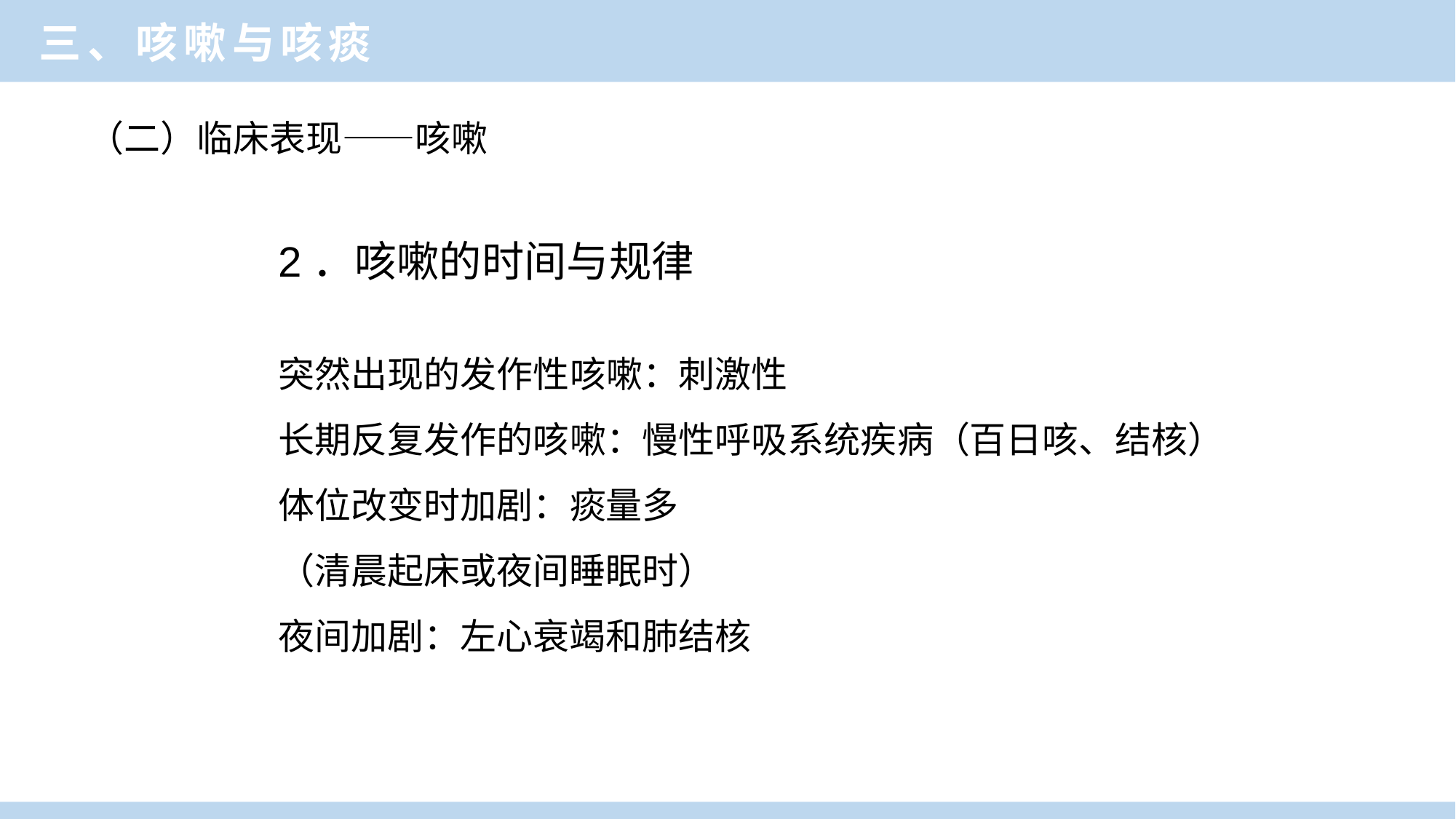

三、咳嗽与咳痰
（二）临床表现——咳嗽
2．咳嗽的时间与规律

突然出现的发作性咳嗽：刺激性
长期反复发作的咳嗽：慢性呼吸系统疾病（百日咳、结核）
体位改变时加剧：痰量多
（清晨起床或夜间睡眠时）
夜间加剧：左心衰竭和肺结核